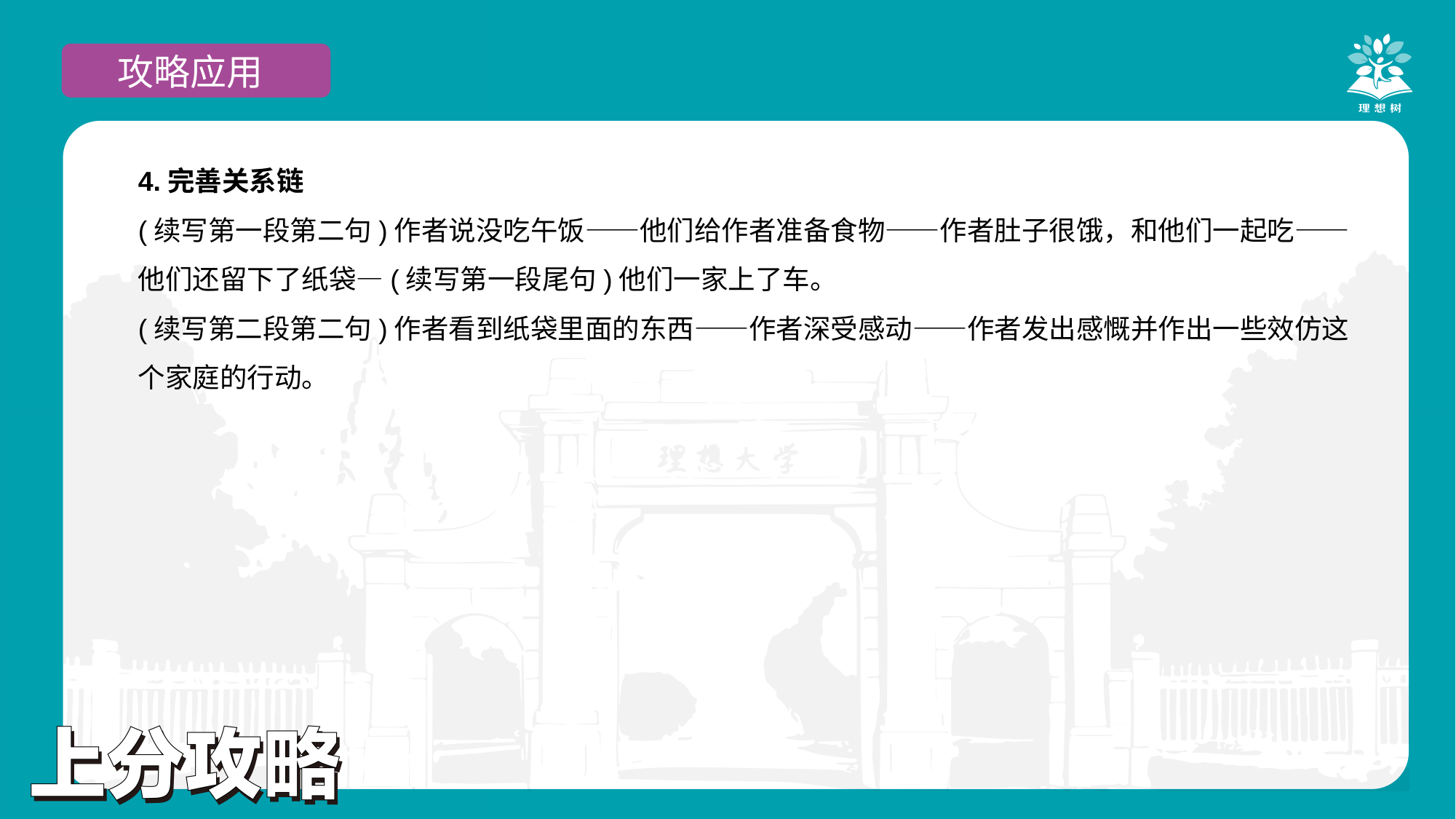

攻略应用
4.完善关系链
(续写第一段第二句)作者说没吃午饭——他们给作者准备食物——作者肚子很饿，和他们一起吃——他们还留下了纸袋—(续写第一段尾句)他们一家上了车。
(续写第二段第二句)作者看到纸袋里面的东西——作者深受感动——作者发出感慨并作出一些效仿这个家庭的行动。